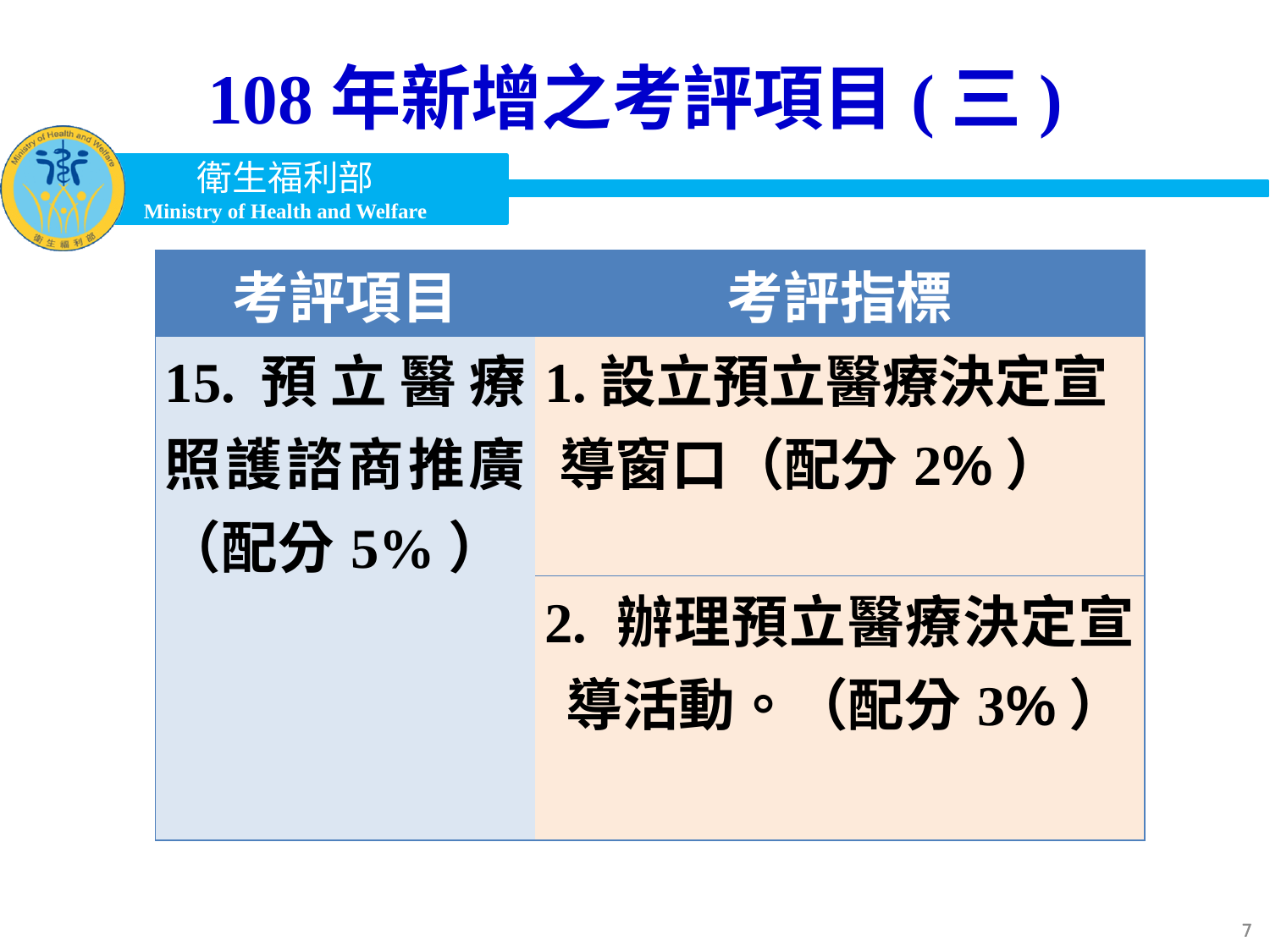

108年新增之考評項目(三)
| 考評項目 | 考評指標 |
| --- | --- |
| 15.預立醫療照護諮商推廣（配分5%） | 1.設立預立醫療決定宣導窗口（配分2%） |
|  | 2. 辦理預立醫療決定宣導活動。（配分3%） |
7
7